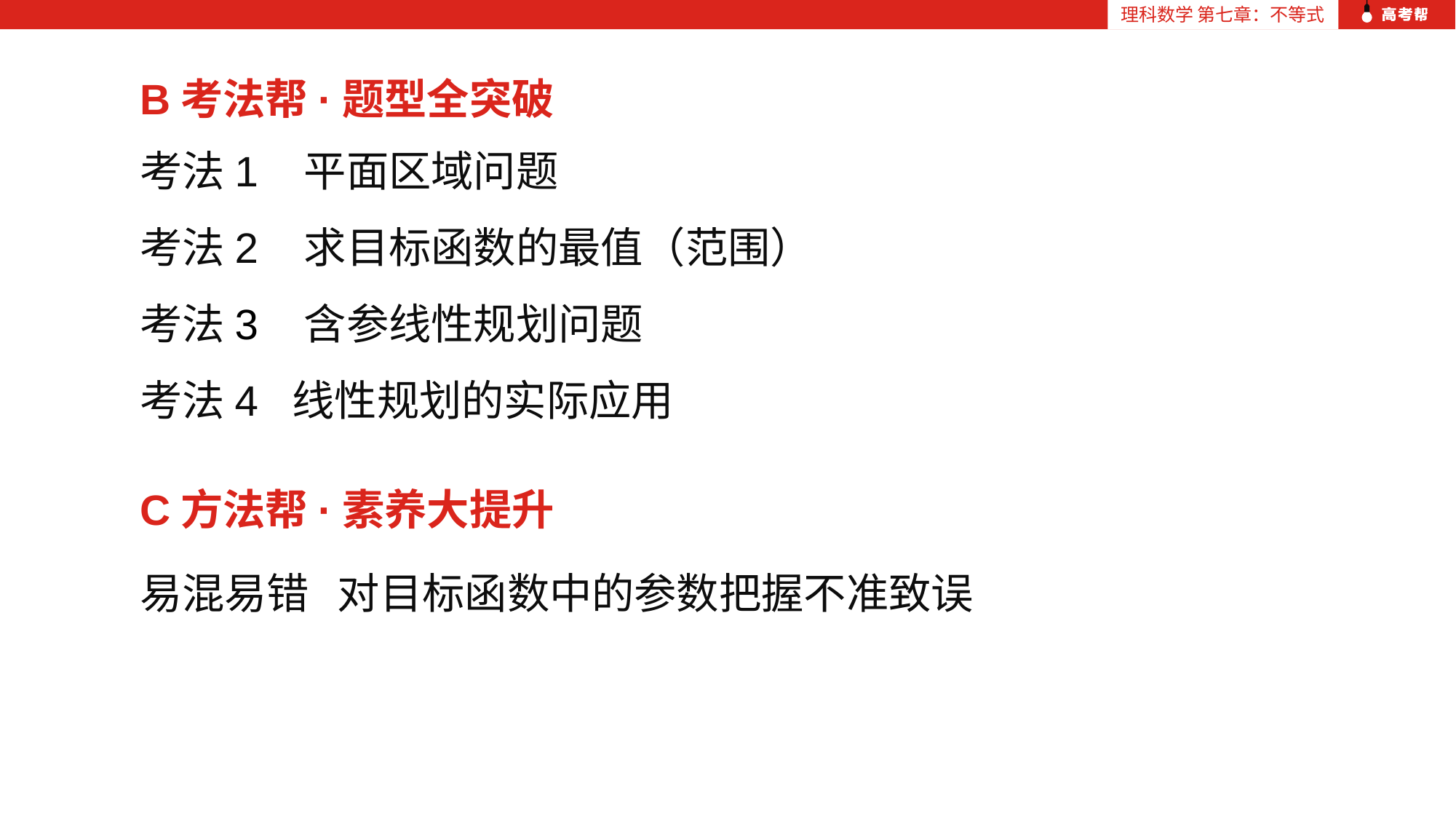

B考法帮·题型全突破
考法1   平面区域问题
考法2   求目标函数的最值（范围）
考法3   含参线性规划问题
考法4  线性规划的实际应用
C方法帮·素养大提升
易混易错   对目标函数中的参数把握不准致误